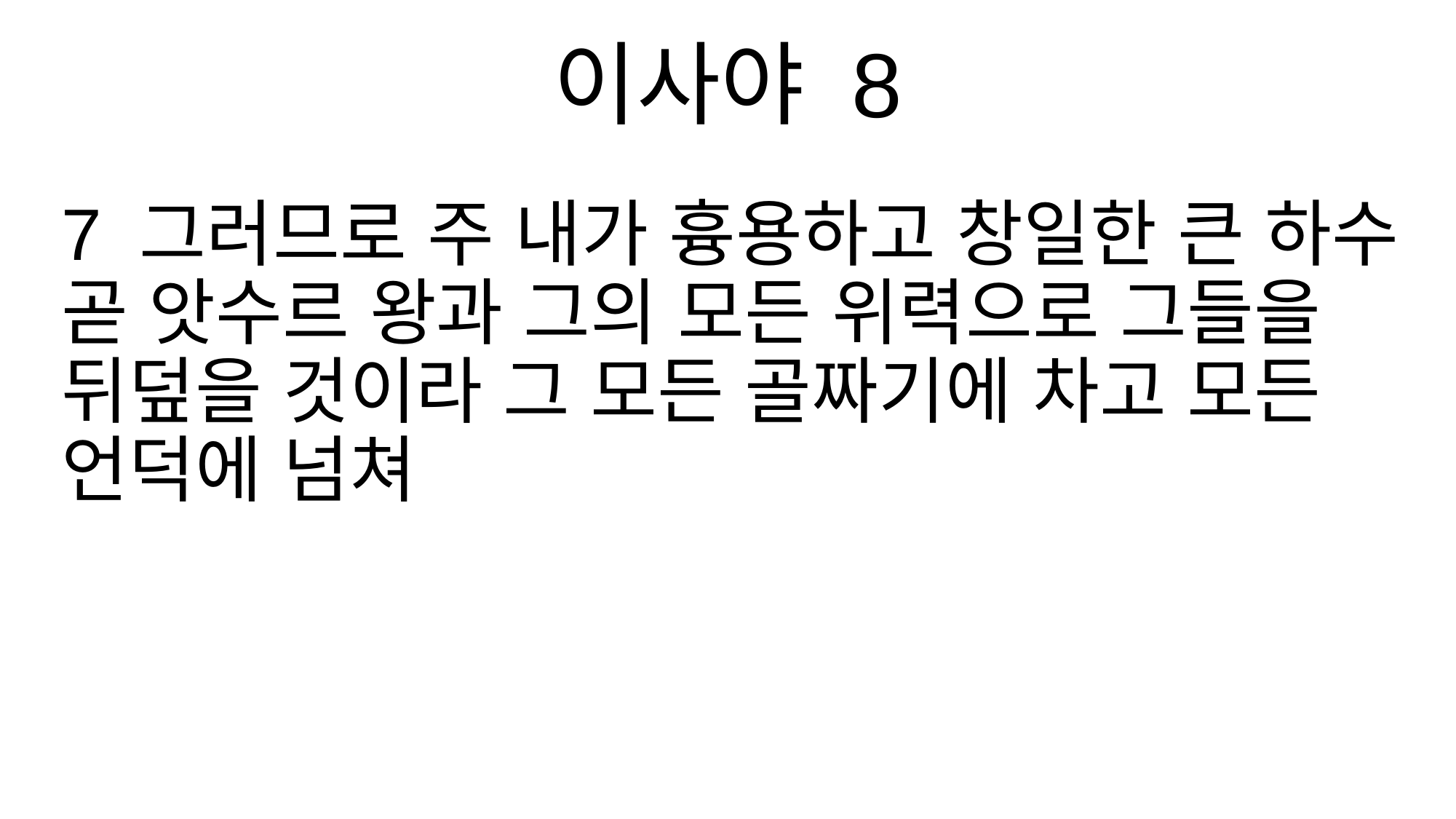

이사야 8
7 그러므로 주 내가 흉용하고 창일한 큰 하수 곧 앗수르 왕과 그의 모든 위력으로 그들을 뒤덮을 것이라 그 모든 골짜기에 차고 모든 언덕에 넘쳐